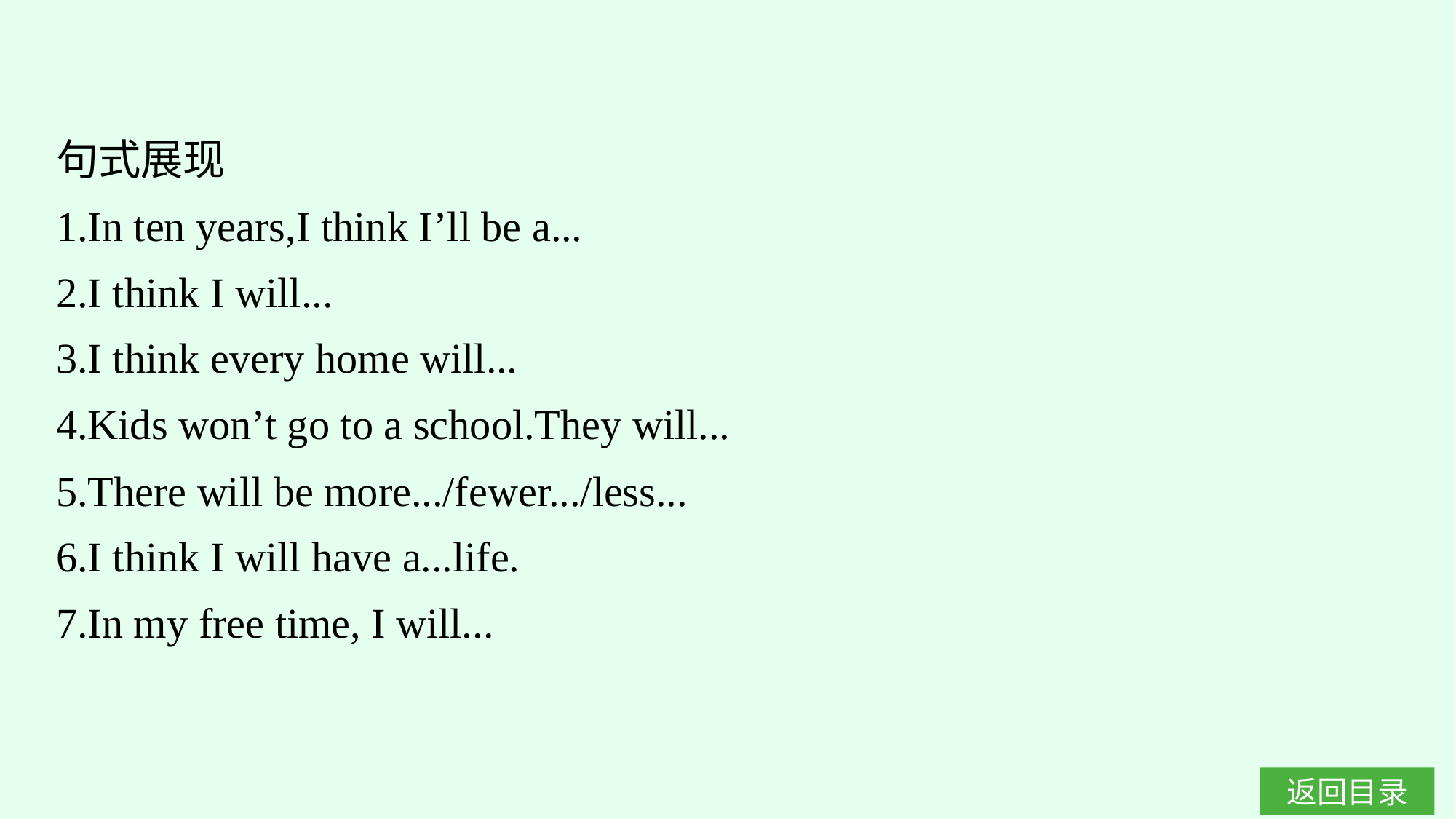

句式展现
1.In ten years,I think I’ll be a...
2.I think I will...
3.I think every home will...
4.Kids won’t go to a school.They will...
5.There will be more.../fewer.../less...
6.I think I will have a...life.
7.In my free time, I will...